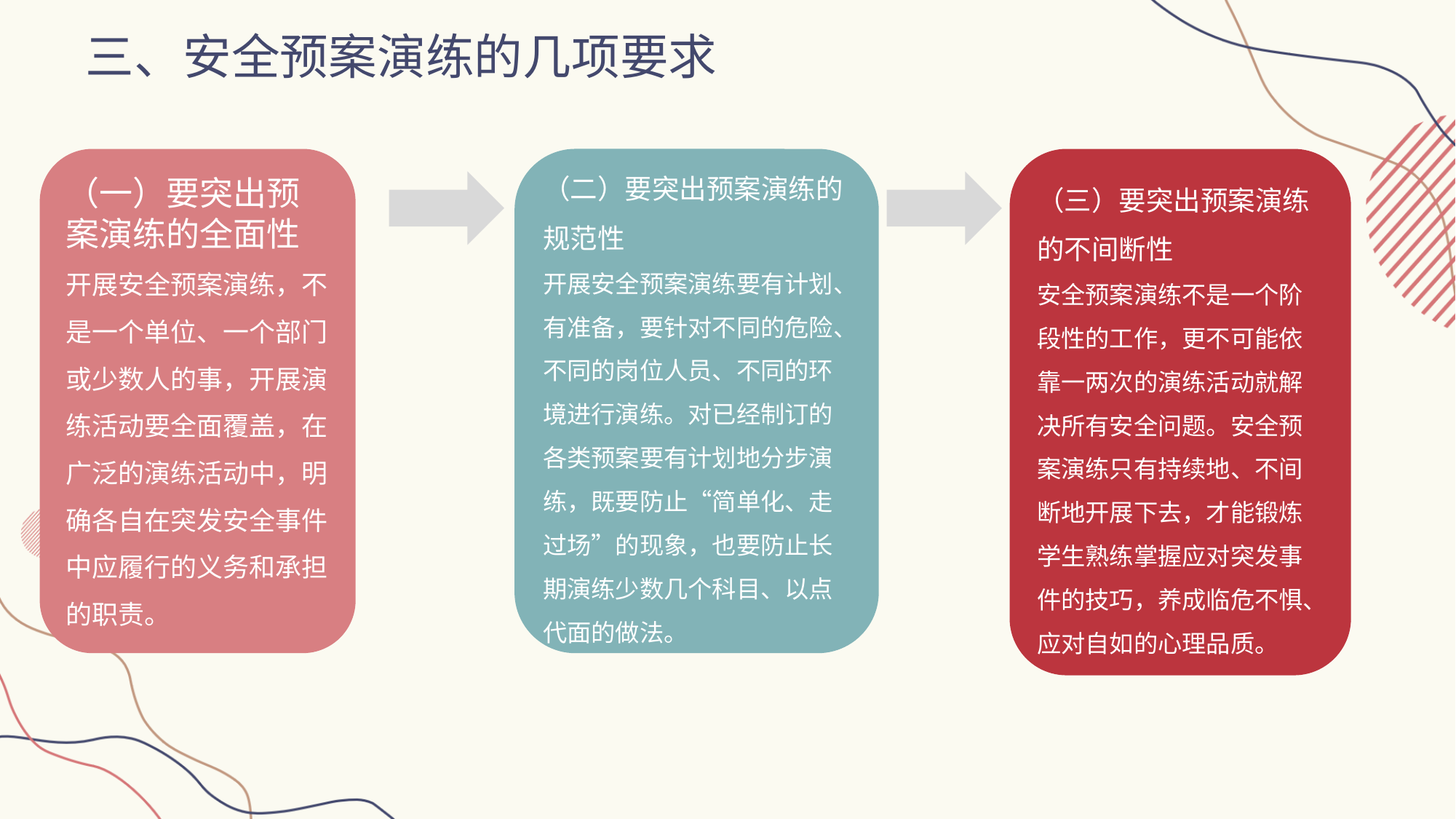

三、安全预案演练的几项要求
（一）要突出预案演练的全面性
开展安全预案演练，不是一个单位、一个部门或少数人的事，开展演练活动要全面覆盖，在广泛的演练活动中，明确各自在突发安全事件中应履行的义务和承担的职责。
（二）要突出预案演练的规范性
开展安全预案演练要有计划、有准备，要针对不同的危险、不同的岗位人员、不同的环境进行演练。对已经制订的各类预案要有计划地分步演练，既要防止“简单化、走过场”的现象，也要防止长期演练少数几个科目、以点代面的做法。
（三）要突出预案演练的不间断性
安全预案演练不是一个阶段性的工作，更不可能依靠一两次的演练活动就解决所有安全问题。安全预案演练只有持续地、不间断地开展下去，才能锻炼学生熟练掌握应对突发事件的技巧，养成临危不惧、应对自如的心理品质。